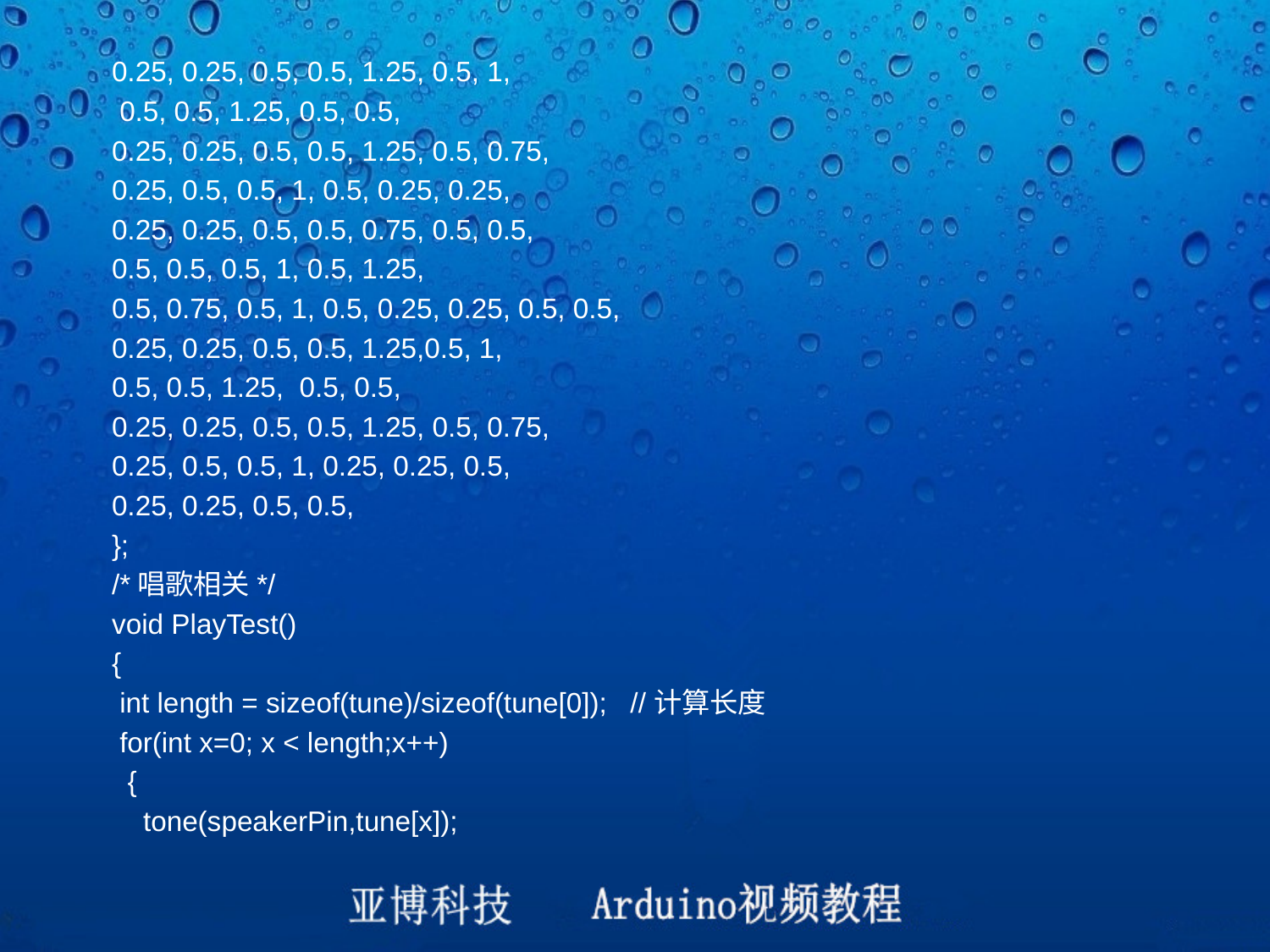

0.25, 0.25, 0.5, 0.5, 1.25, 0.5, 1,
 0.5, 0.5, 1.25, 0.5, 0.5,
0.25, 0.25, 0.5, 0.5, 1.25, 0.5, 0.75,
0.25, 0.5, 0.5, 1, 0.5, 0.25, 0.25,
0.25, 0.25, 0.5, 0.5, 0.75, 0.5, 0.5,
0.5, 0.5, 0.5, 1, 0.5, 1.25,
0.5, 0.75, 0.5, 1, 0.5, 0.25, 0.25, 0.5, 0.5,
0.25, 0.25, 0.5, 0.5, 1.25,0.5, 1,
0.5, 0.5, 1.25,  0.5, 0.5,
0.25, 0.25, 0.5, 0.5, 1.25, 0.5, 0.75,
0.25, 0.5, 0.5, 1, 0.25, 0.25, 0.5,
0.25, 0.25, 0.5, 0.5,
};
/*唱歌相关*/
void PlayTest()
{
 int length = sizeof(tune)/sizeof(tune[0]);   //计算长度
 for(int x=0; x < length;x++)
  {
    tone(speakerPin,tune[x]);